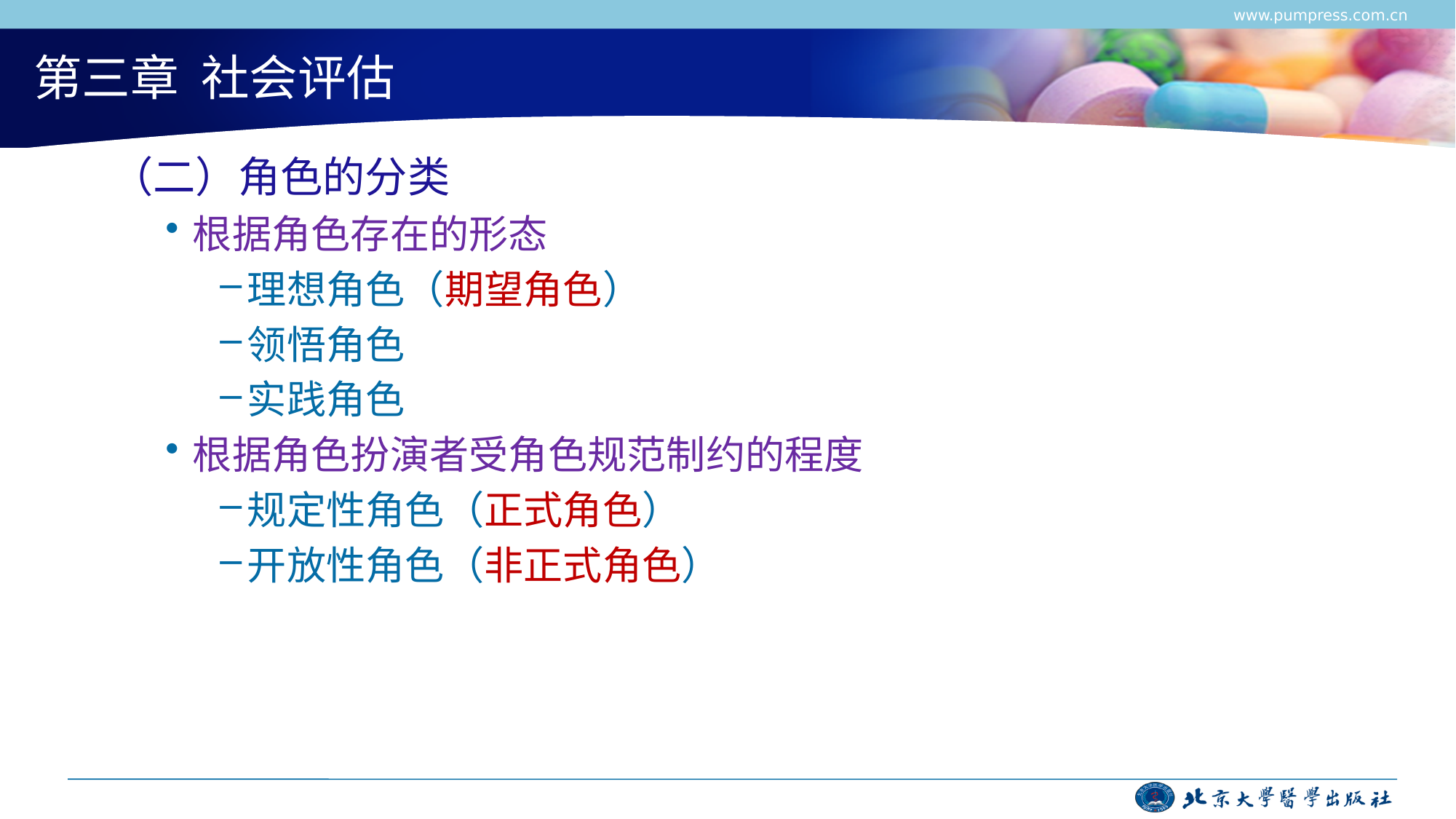

www.pumpress.com.cn
# 第三章  社会评估
（二）角色的分类
根据角色存在的形态
理想角色（期望角色）
领悟角色
实践角色
根据角色扮演者受角色规范制约的程度
规定性角色（正式角色）
开放性角色（非正式角色）